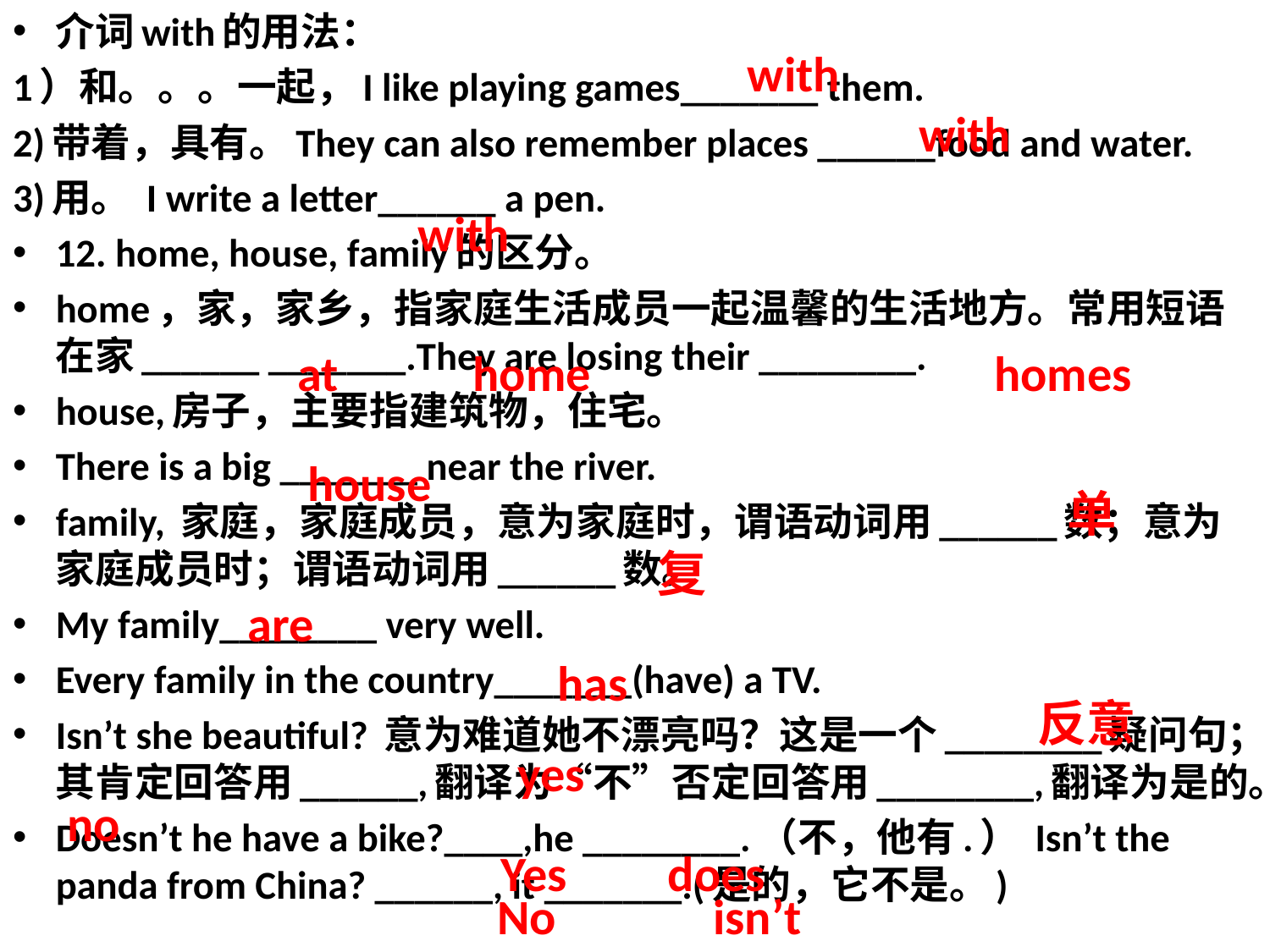

介词with的用法：
1）和。。。一起，I like playing games_______ them.
2)带着，具有。They can also remember places ______food and water.
3)用。 I write a letter______ a pen.
12. home, house, family的区分。
home，家，家乡，指家庭生活成员一起温馨的生活地方。常用短语在家______ _______.They are losing their ________.
house,房子，主要指建筑物，住宅。
There is a big _______ near the river.
family, 家庭，家庭成员，意为家庭时，谓语动词用______数；意为家庭成员时；谓语动词用______数。
My family________ very well.
Every family in the country_______(have) a TV.
Isn’t she beautiful? 意为难道她不漂亮吗？这是一个________疑问句；其肯定回答用______,翻译为“不”否定回答用________,翻译为是的。
Doesn’t he have a bike?____,he ________.（不，他有.） Isn’t the panda from China? ______, it _______.(是的，它不是。)

with
#
     with
with
at            home                                    homes
house
单
复
are
has
反意
yes
no
   Yes         does
No              isn’t